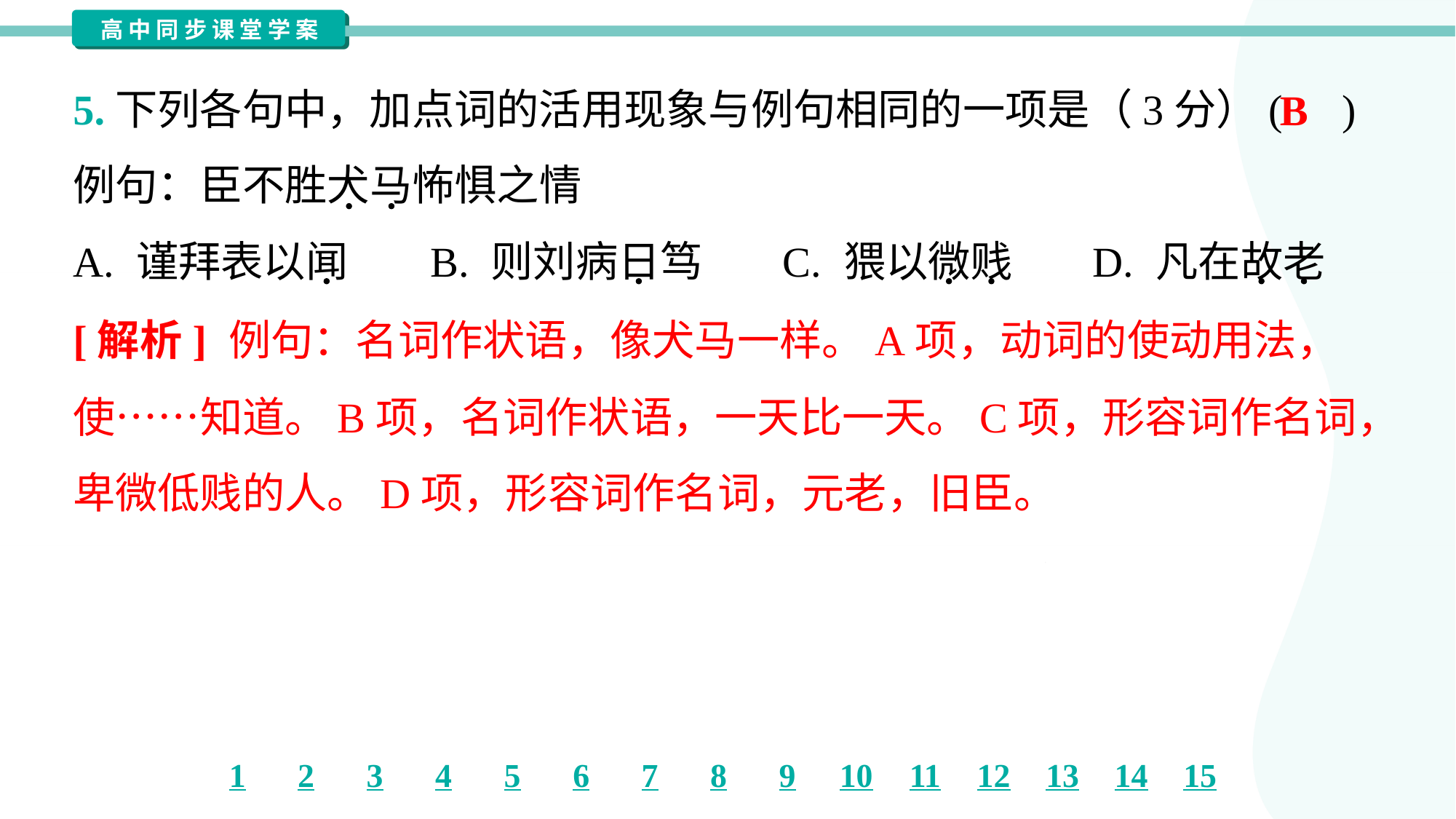

5.下列各句中，加点词的活用现象与例句相同的一项是（3分）(     )
例句：臣不胜犬马怖惧之情
B

A. 谨拜表以闻	B. 则刘病日笃	C. 猥以微贱	D. 凡在故老

[解析] 例句：名词作状语，像犬马一样。A项，动词的使动用法，
使……知道。B项，名词作状语，一天比一天。C项，形容词作名词，
卑微低贱的人。D项，形容词作名词，元老，旧臣。